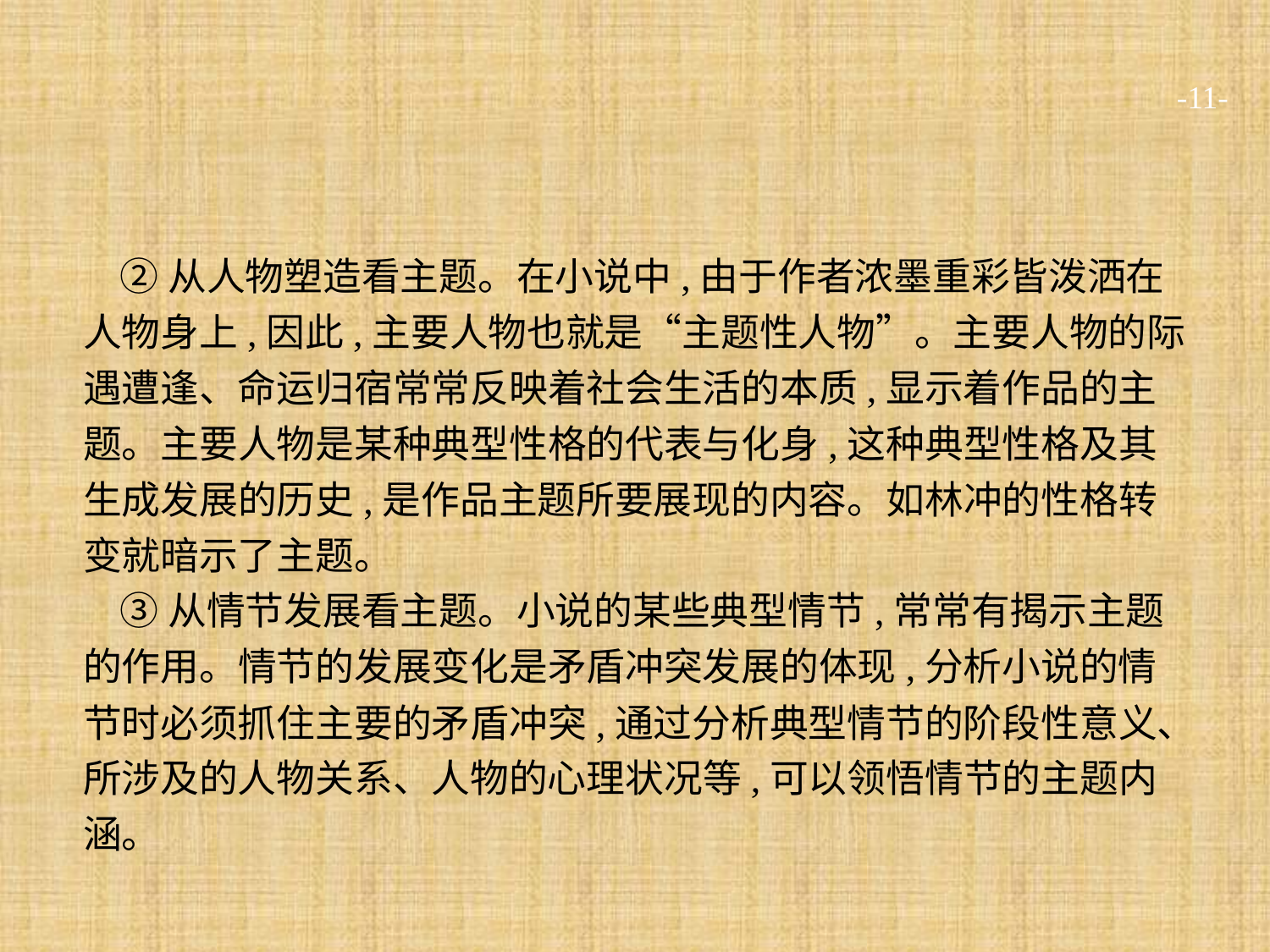

-11-
②从人物塑造看主题。在小说中,由于作者浓墨重彩皆泼洒在人物身上,因此,主要人物也就是“主题性人物”。主要人物的际遇遭逢、命运归宿常常反映着社会生活的本质,显示着作品的主题。主要人物是某种典型性格的代表与化身,这种典型性格及其生成发展的历史,是作品主题所要展现的内容。如林冲的性格转变就暗示了主题。
③从情节发展看主题。小说的某些典型情节,常常有揭示主题的作用。情节的发展变化是矛盾冲突发展的体现,分析小说的情节时必须抓住主要的矛盾冲突,通过分析典型情节的阶段性意义、所涉及的人物关系、人物的心理状况等,可以领悟情节的主题内涵。